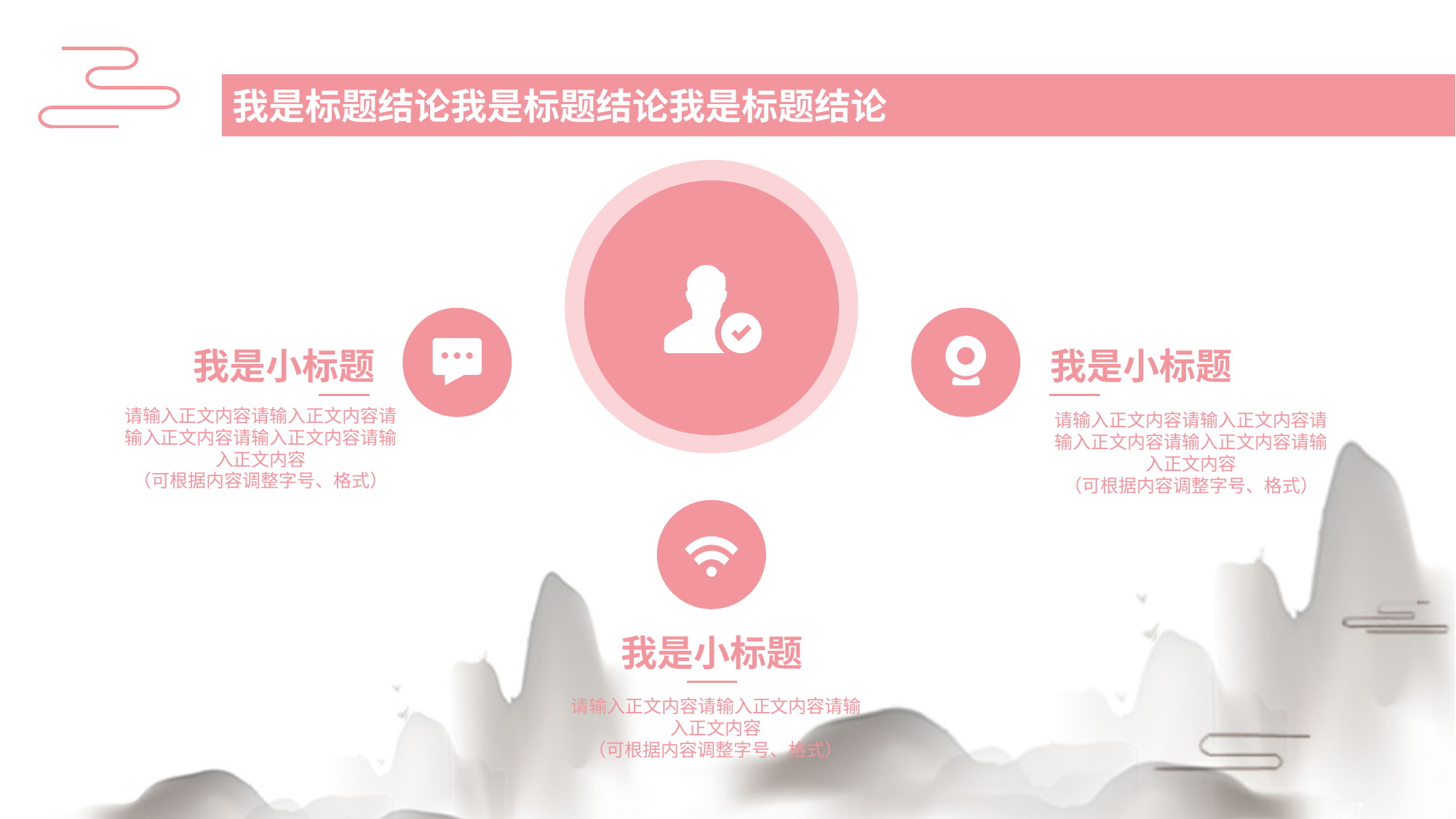

我是标题结论我是标题结论我是标题结论

我是小标题
我是小标题

我是小标题

请输入正文内容请输入正文内容请输入正文内容请输入正文内容请输入正文内容
（可根据内容调整字号、格式）
请输入正文内容请输入正文内容请输入正文内容请输入正文内容请输入正文内容
（可根据内容调整字号、格式）
请输入正文内容请输入正文内容请输入正文内容
（可根据内容调整字号、格式）